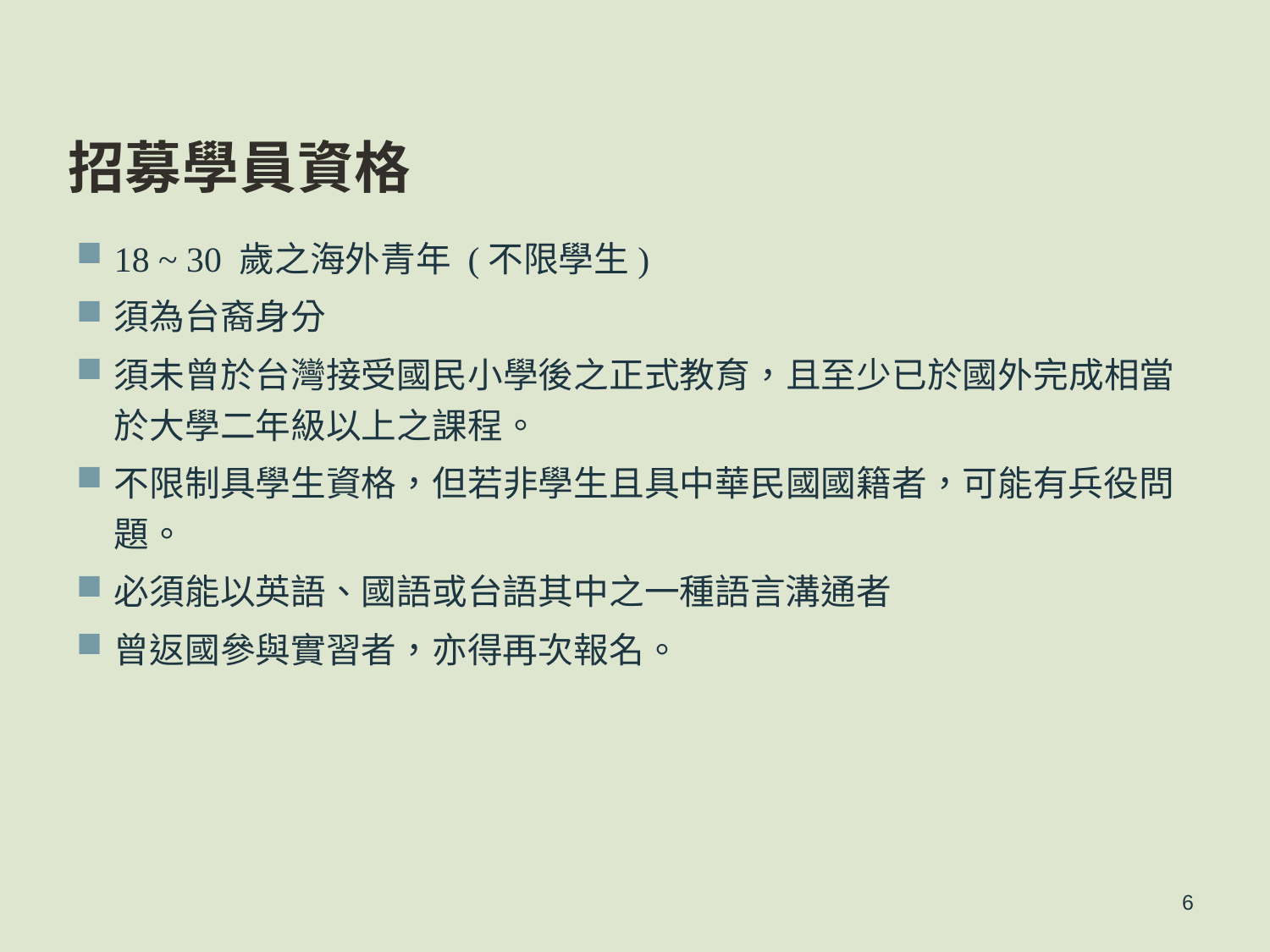

# 招募學員資格
18 ~ 30 歲之海外青年 (不限學生)
須為台裔身分
須未曾於台灣接受國民小學後之正式教育，且至少已於國外完成相當於大學二年級以上之課程。
不限制具學生資格，但若非學生且具中華民國國籍者，可能有兵役問題。
必須能以英語、國語或台語其中之一種語言溝通者
曾返國參與實習者，亦得再次報名。

6